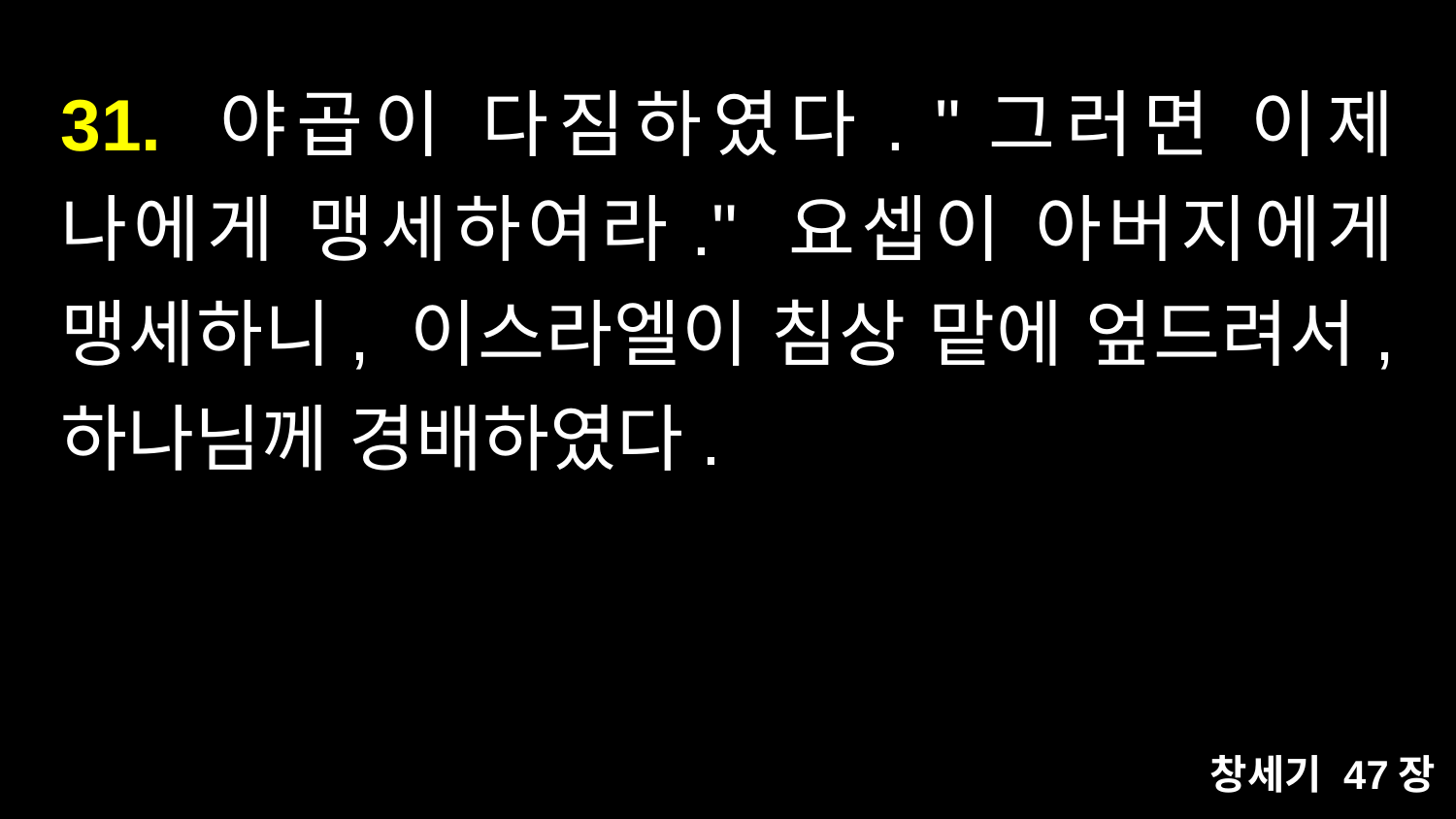

# 31. 야곱이 다짐하였다. "그러면 이제 나에게 맹세하여라." 요셉이 아버지에게 맹세하니, 이스라엘이 침상 맡에 엎드려서, 하나님께 경배하였다.
창세기 47장